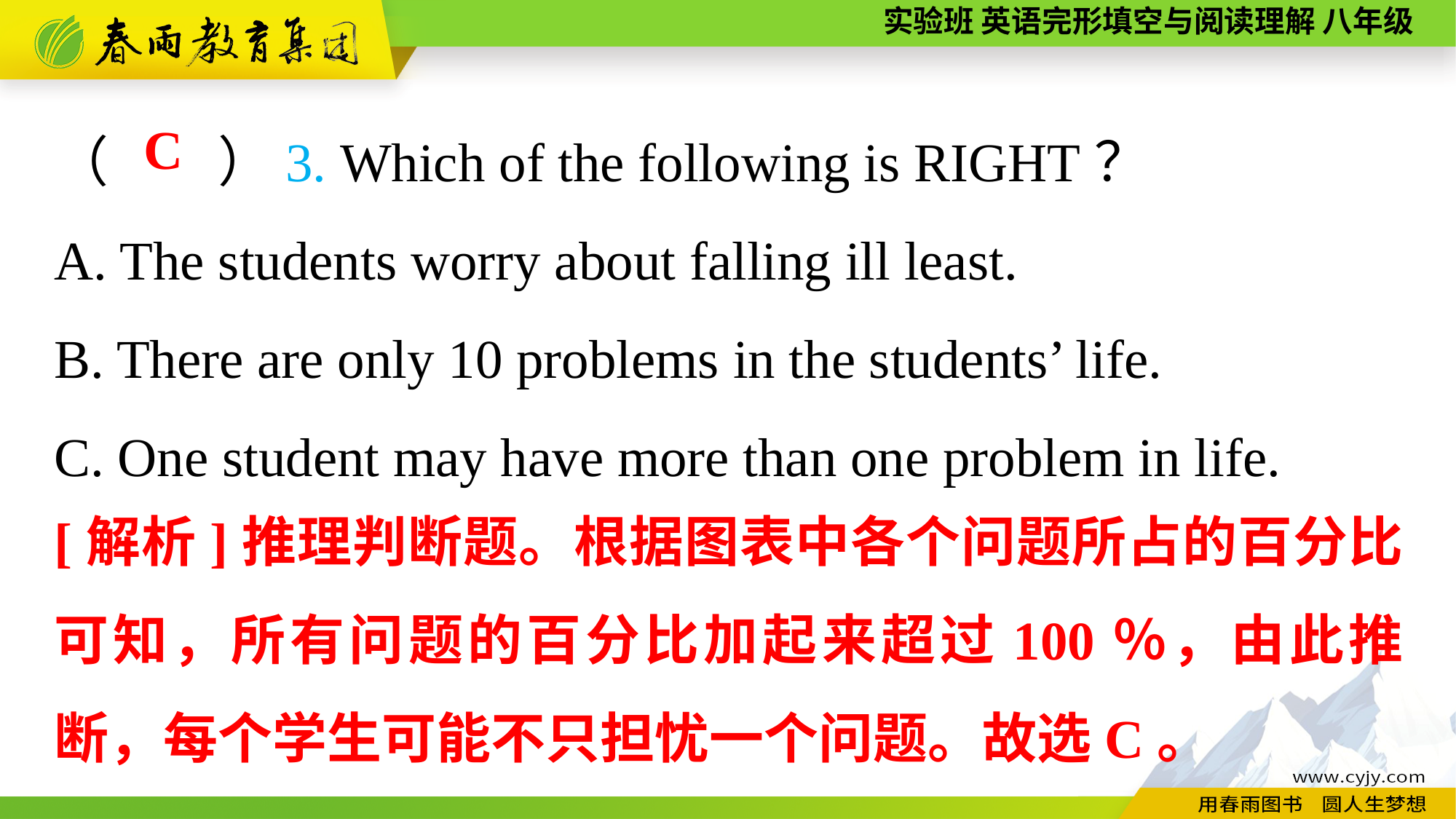

（　　）3. Which of the following is RIGHT？
A. The students worry about falling ill least.
B. There are only 10 problems in the students’ life.
C. One student may have more than one problem in life.
C
[解析]推理判断题。根据图表中各个问题所占的百分比可知，所有问题的百分比加起来超过100％，由此推断，每个学生可能不只担忧一个问题。故选C。